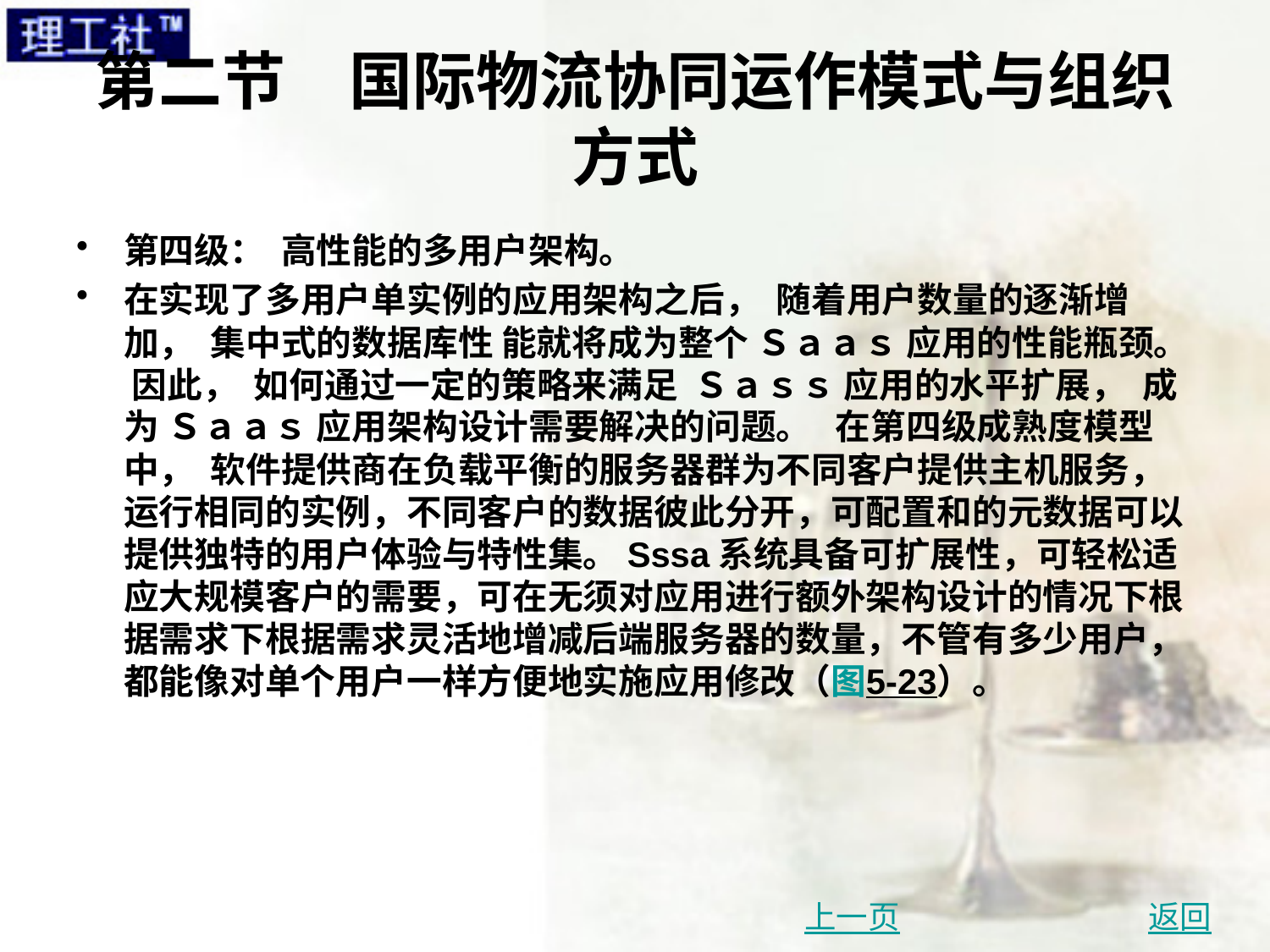

# 第二节　国际物流协同运作模式与组织方式
第四级：  高性能的多用户架构。
在实现了多用户单实例的应用架构之后，  随着用户数量的逐渐增加，  集中式的数据库性 能就将成为整个 Ｓａａｓ 应用的性能瓶颈。  因此，  如何通过一定的策略来满足  Ｓａｓｓ 应用的水平扩展，  成为 Ｓａａｓ 应用架构设计需要解决的问题。   在第四级成熟度模型中，  软件提供商在负载平衡的服务器群为不同客户提供主机服务，运行相同的实例，不同客户的数据彼此分开，可配置和的元数据可以提供独特的用户体验与特性集。Sssa系统具备可扩展性，可轻松适应大规模客户的需要，可在无须对应用进行额外架构设计的情况下根据需求下根据需求灵活地增减后端服务器的数量，不管有多少用户，都能像对单个用户一样方便地实施应用修改（图5-23）。
上一页
返回